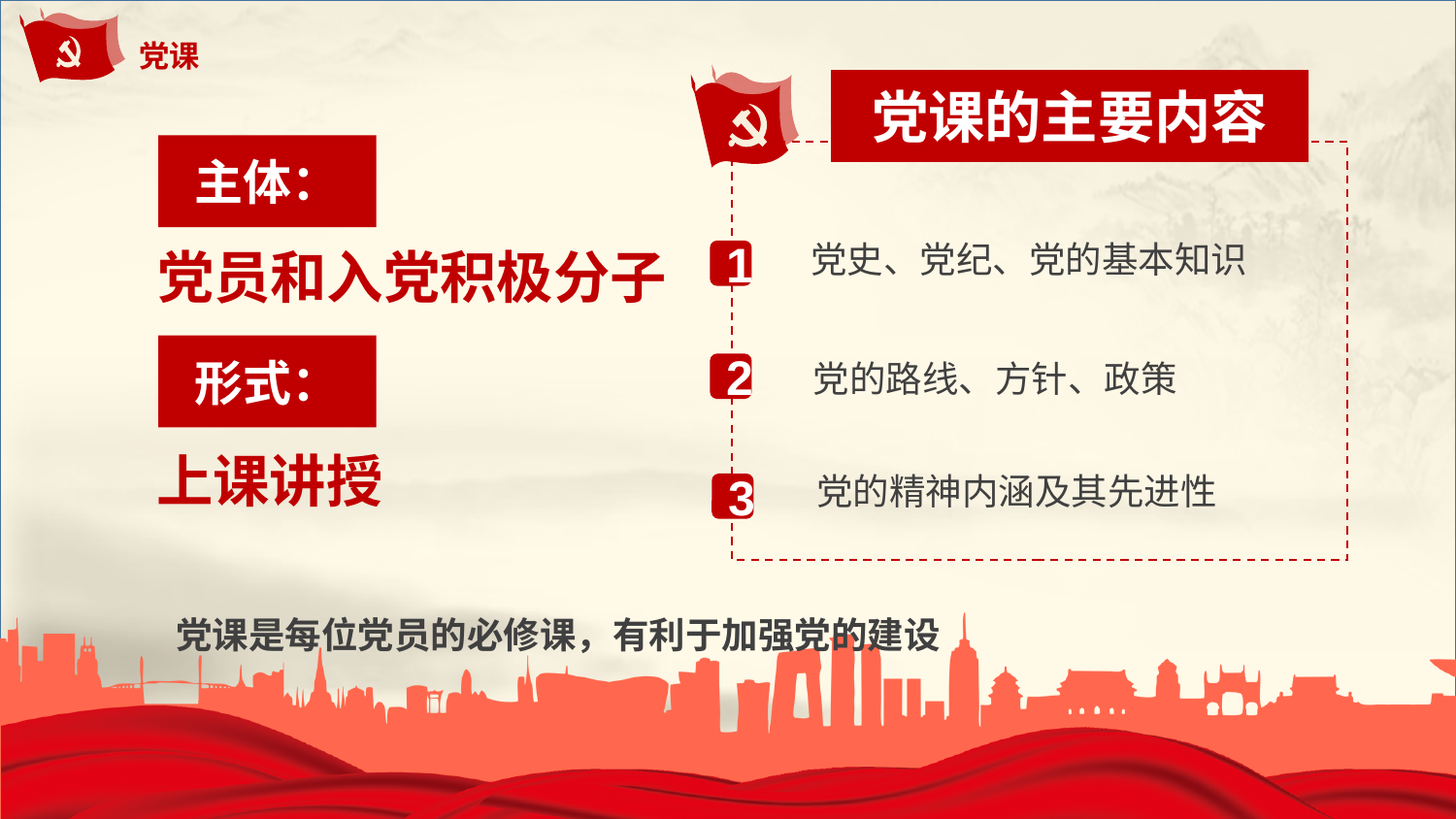

党课的主要内容
主体：
党史、党纪、党的基本知识
党员和入党积极分子
1
形式：
党的路线、方针、政策
2
上课讲授
党的精神内涵及其先进性
3
党课是每位党员的必修课，有利于加强党的建设